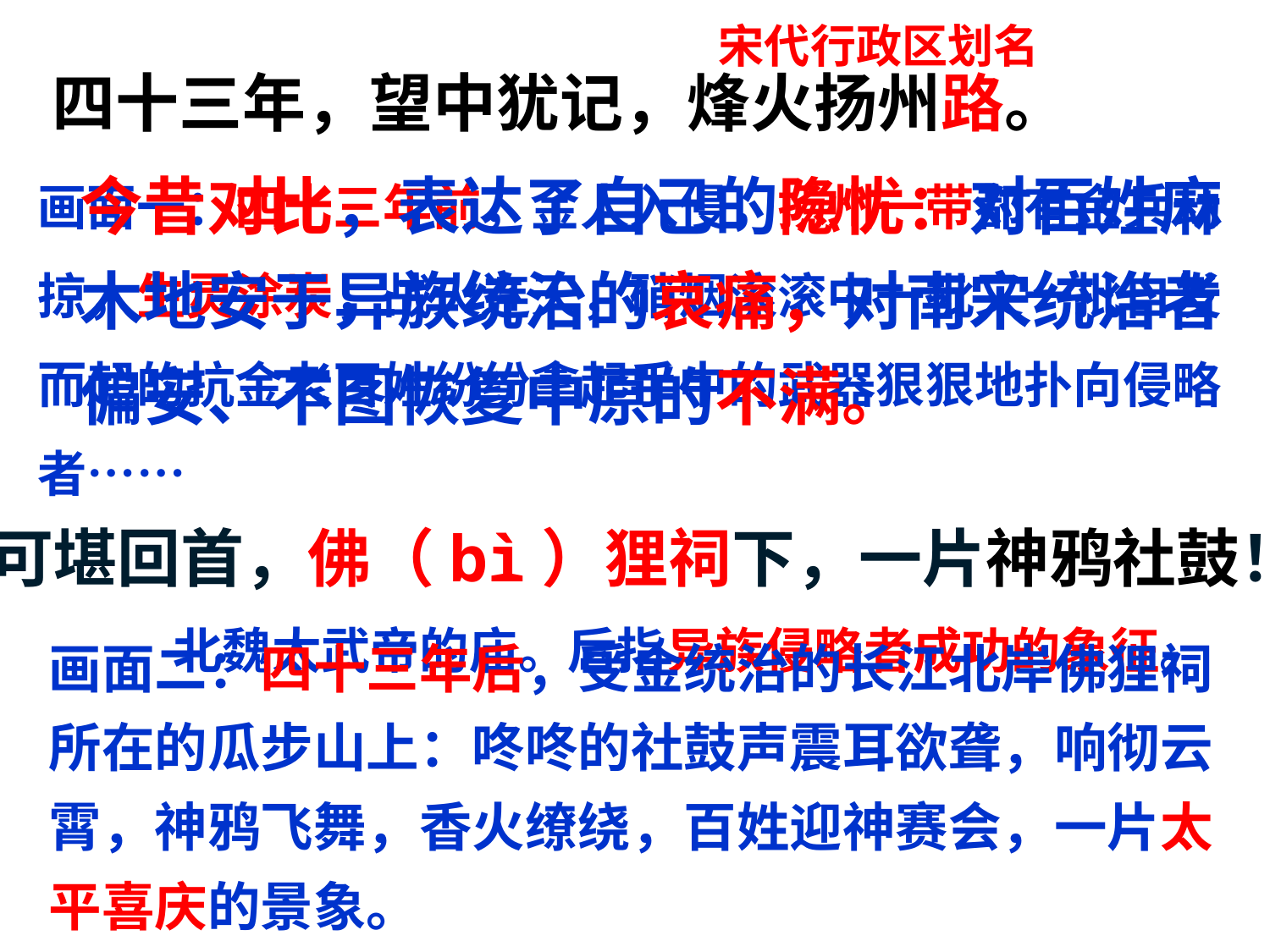

宋代行政区划名
四十三年，望中犹记，烽火扬州路。
画面一：四十三年前，金人入侵，扬州一带都有金兵劫掠，生灵涂炭，战火连天，硝烟滚滚中一批又一批自发而起的抗金老百姓纷纷拿起手中的武器狠狠地扑向侵略者……
今昔对比，表达了自己的隐忧：对百姓麻木地安于异族统治的哀痛，对南宋统治者偏安、不图恢复中原的不满。
可堪回首，佛（bì）狸祠下，一片神鸦社鼓！
画面二：四十三年后，受金统治的长江北岸佛狸祠所在的瓜步山上：咚咚的社鼓声震耳欲聋，响彻云霄，神鸦飞舞，香火缭绕，百姓迎神赛会，一片太平喜庆的景象。
北魏太武帝的庙。后指异族侵略者成功的象征。